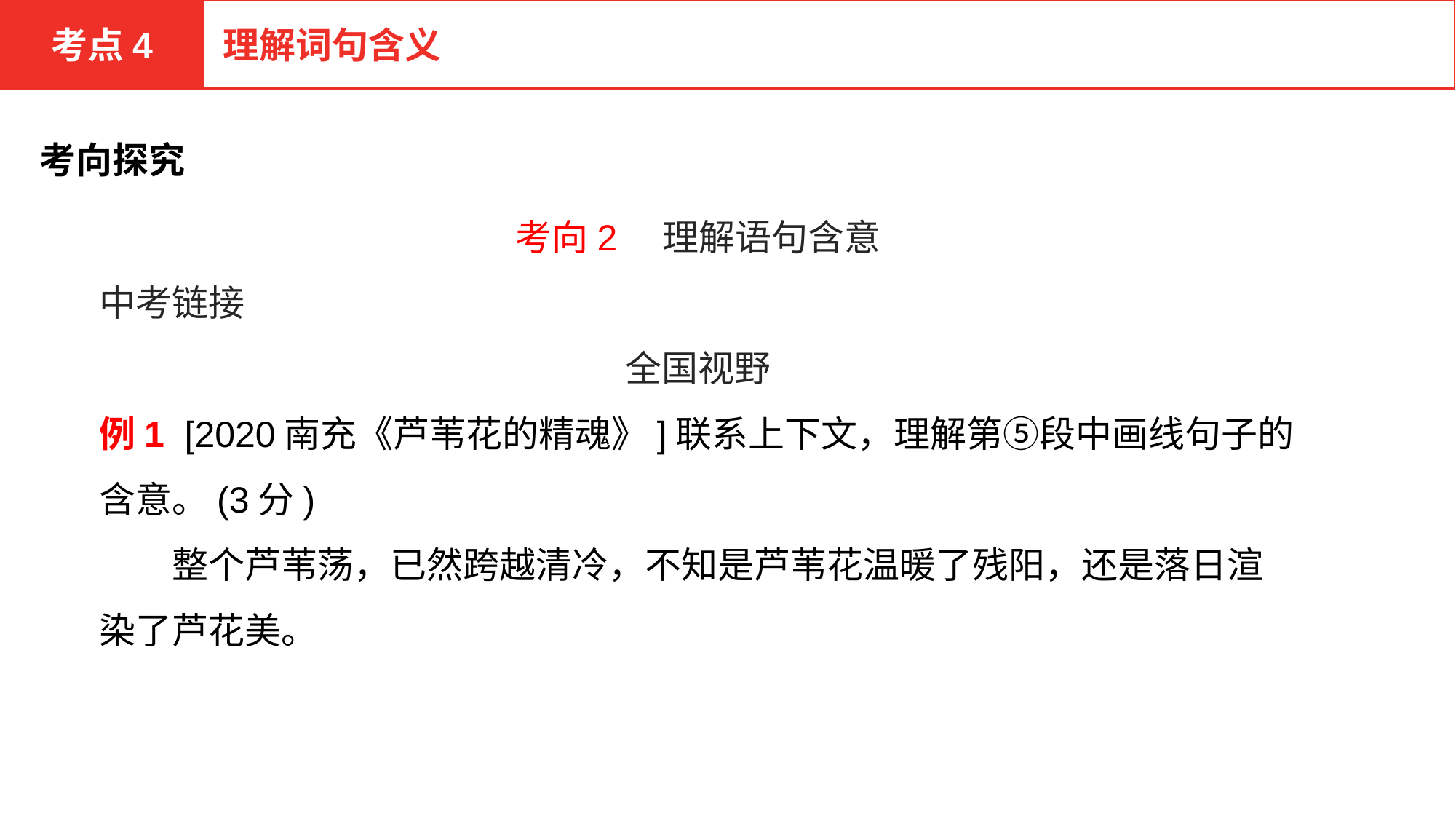

考点4
理解词句含义
考向探究
考向2　理解语句含意
中考链接
全国视野
例1  [2020南充《芦苇花的精魂》]联系上下文，理解第⑤段中画线句子的含意。(3分)
　　整个芦苇荡，已然跨越清冷，不知是芦苇花温暖了残阳，还是落日渲染了芦花美。